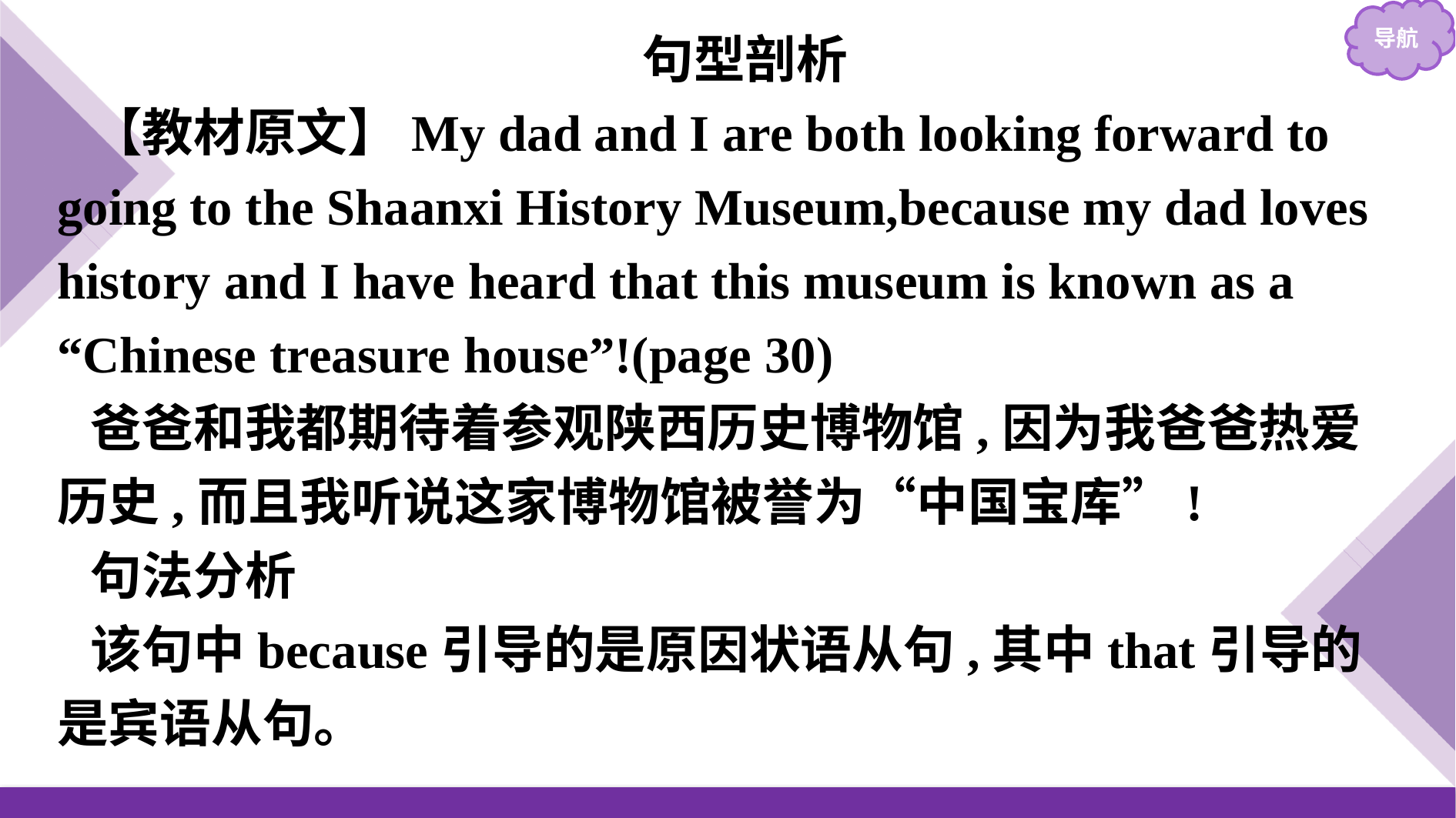

句型剖析
【教材原文】My dad and I are both looking forward to going to the Shaanxi History Museum,because my dad loves history and I have heard that this museum is known as a “Chinese treasure house”!(page 30)
爸爸和我都期待着参观陕西历史博物馆,因为我爸爸热爱历史,而且我听说这家博物馆被誉为“中国宝库”!
句法分析
该句中because引导的是原因状语从句,其中that引导的是宾语从句。